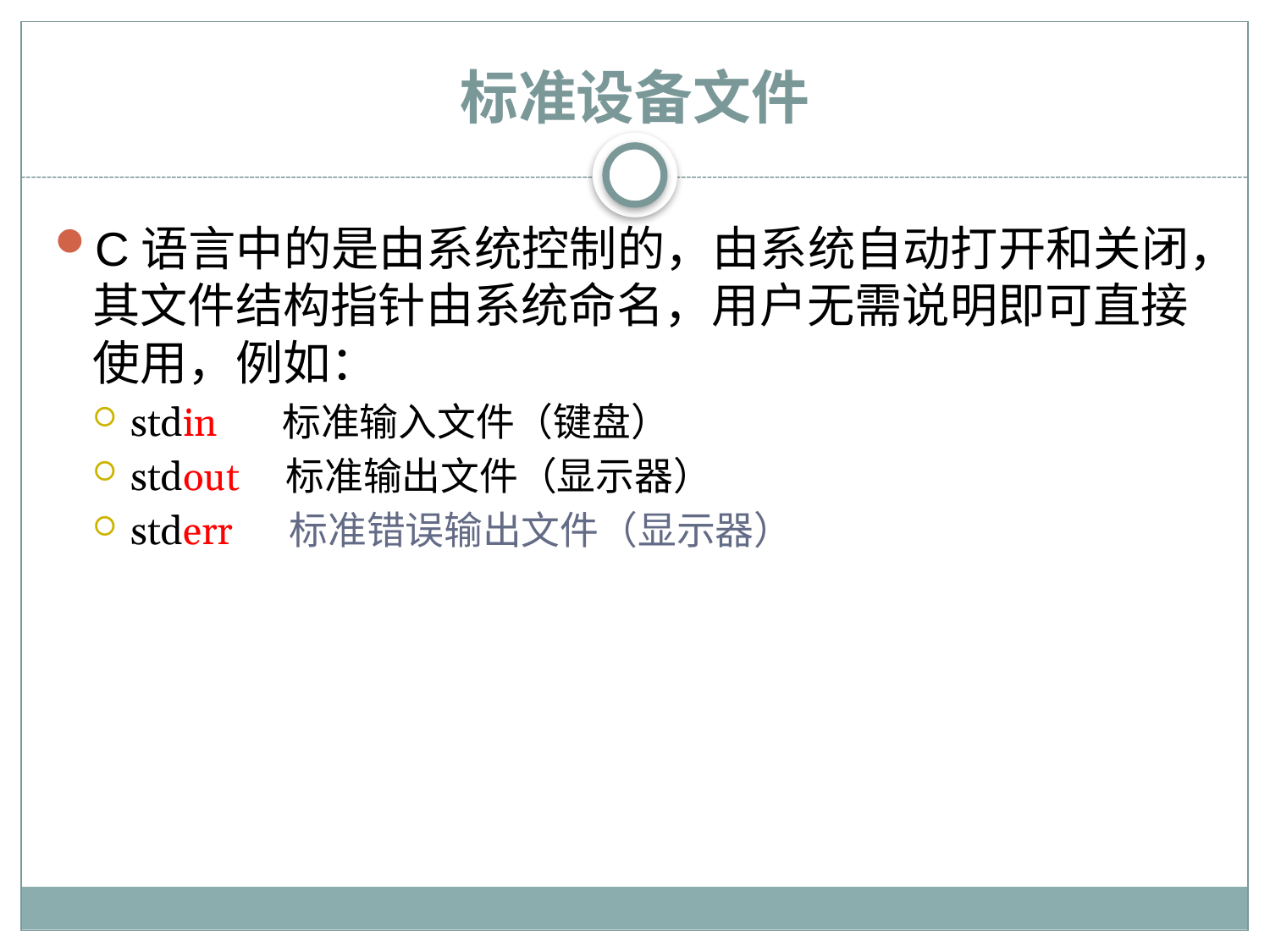

# 标准设备文件
C语言中的是由系统控制的，由系统自动打开和关闭，其文件结构指针由系统命名，用户无需说明即可直接使用，例如：
stdin      标准输入文件（键盘）
stdout    标准输出文件（显示器）
stderr     标准错误输出文件（显示器）